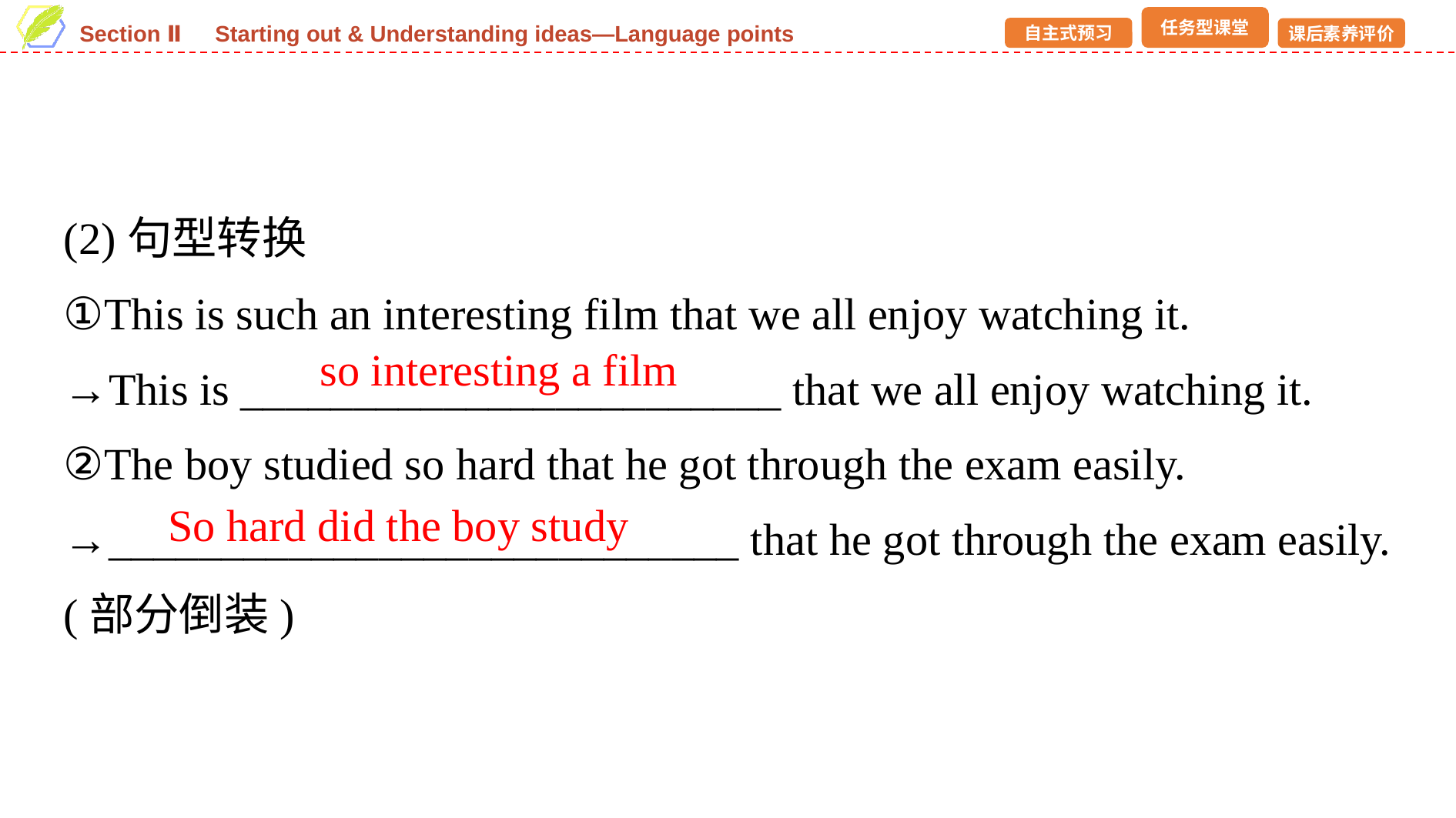

(2)句型转换
①This is such an interesting film that we all enjoy watching it.
→This is ________________________ that we all enjoy watching it.
②The boy studied so hard that he got through the exam easily.
→____________________________ that he got through the exam easily. (部分倒装)
so interesting a film
So hard did the boy study